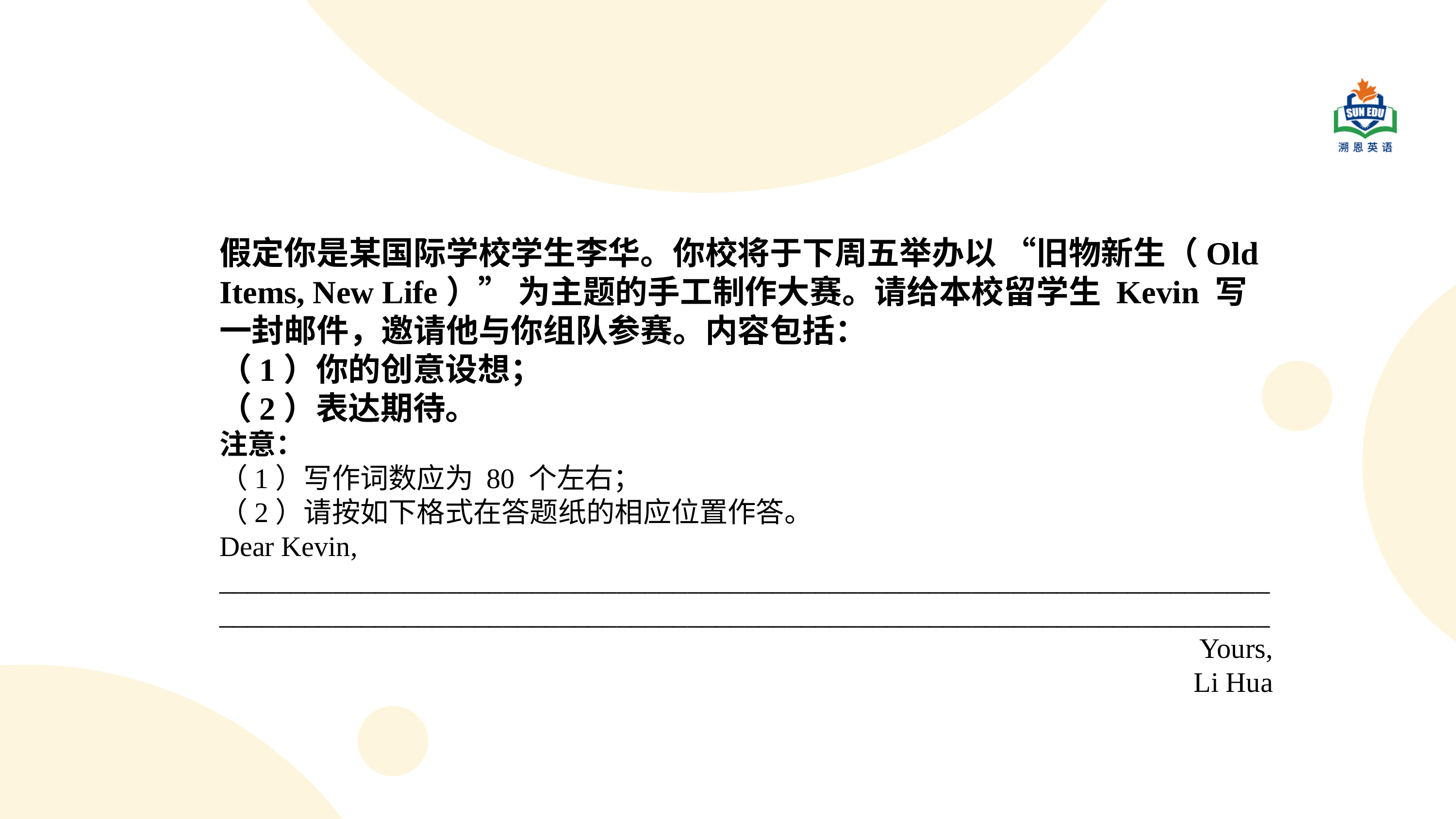

假定你是某国际学校学生李华。你校将于下周五举办以 “旧物新生（Old Items, New Life）” 为主题的手工制作大赛。请给本校留学生 Kevin 写一封邮件，邀请他与你组队参赛。内容包括：
（1）你的创意设想；
（2）表达期待。
注意：
（1）写作词数应为 80 个左右；
（2）请按如下格式在答题纸的相应位置作答。
Dear Kevin,
____________________________________________________________________________________________________________________________________________________
Yours,
Li Hua